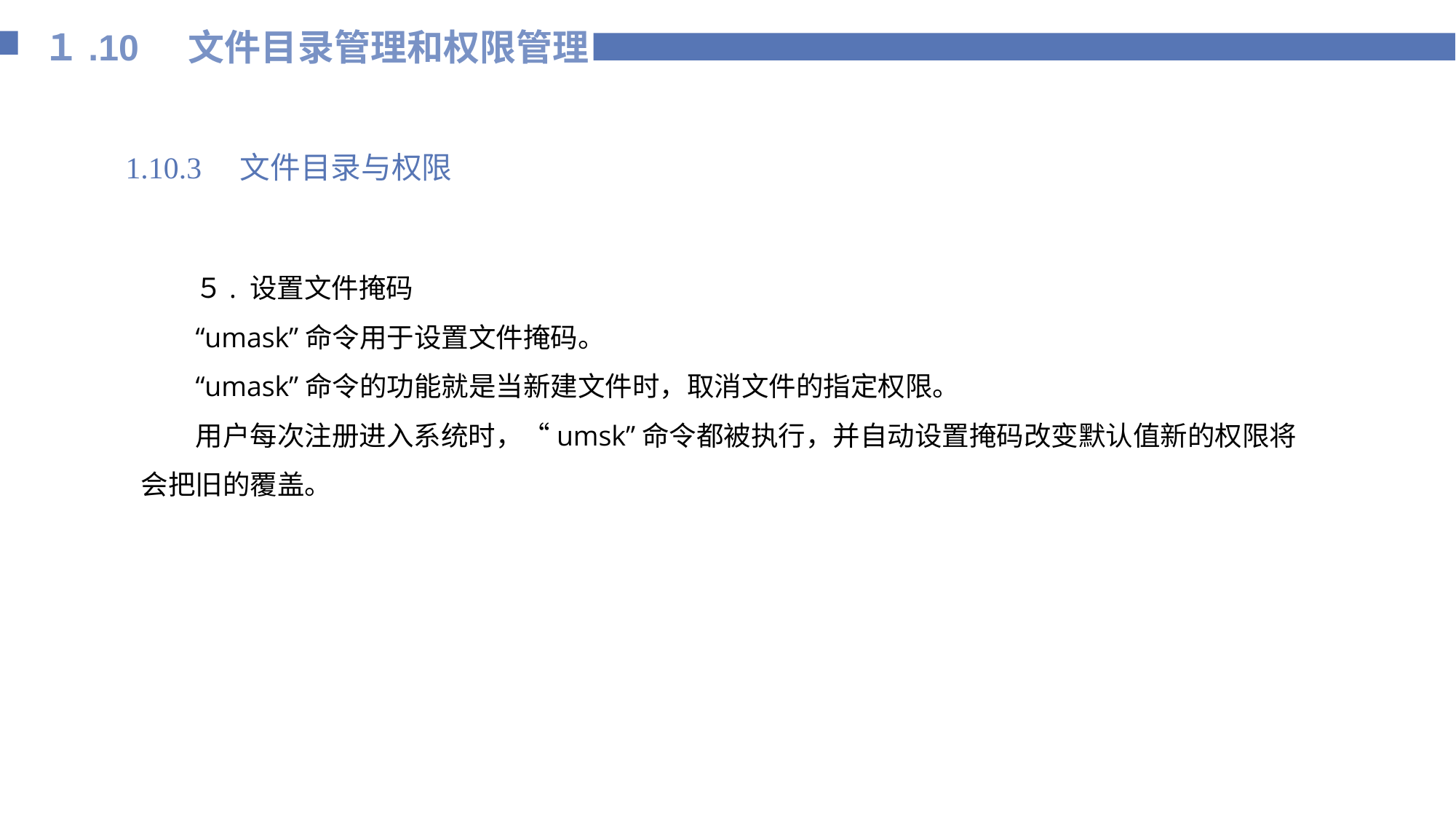

１.10    文件目录管理和权限管理

1.10.3    文件目录与权限
５. 设置文件掩码
“umask”命令用于设置文件掩码。
“umask”命令的功能就是当新建文件时，取消文件的指定权限。
用户每次注册进入系统时，“umsk”命令都被执行，并自动设置掩码改变默认值新的权限将会把旧的覆盖。